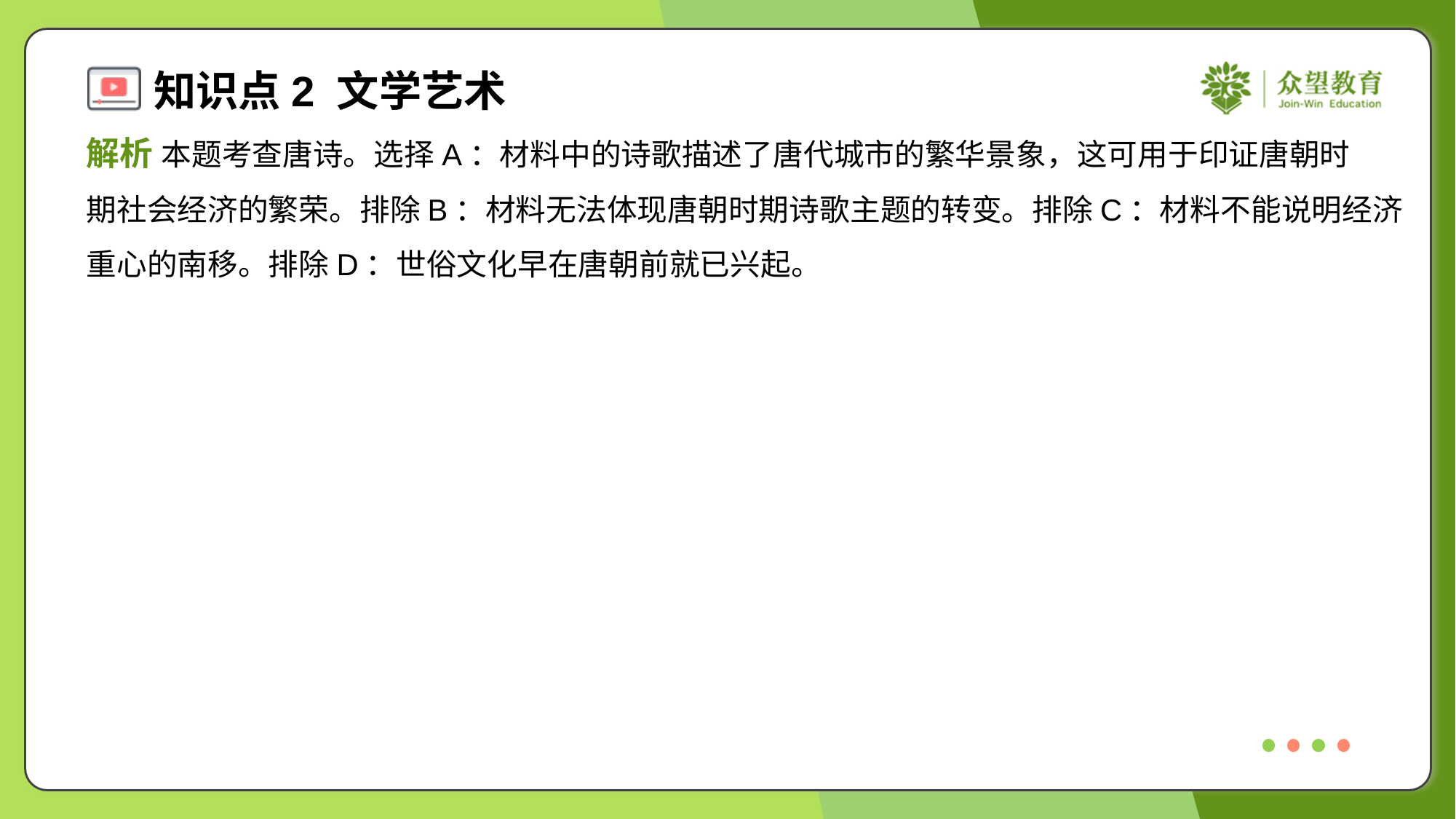

解析 本题考查唐诗。选择A：材料中的诗歌描述了唐代城市的繁华景象，这可用于印证唐朝时
期社会经济的繁荣。排除B：材料无法体现唐朝时期诗歌主题的转变。排除C：材料不能说明经济
重心的南移。排除D：世俗文化早在唐朝前就已兴起。